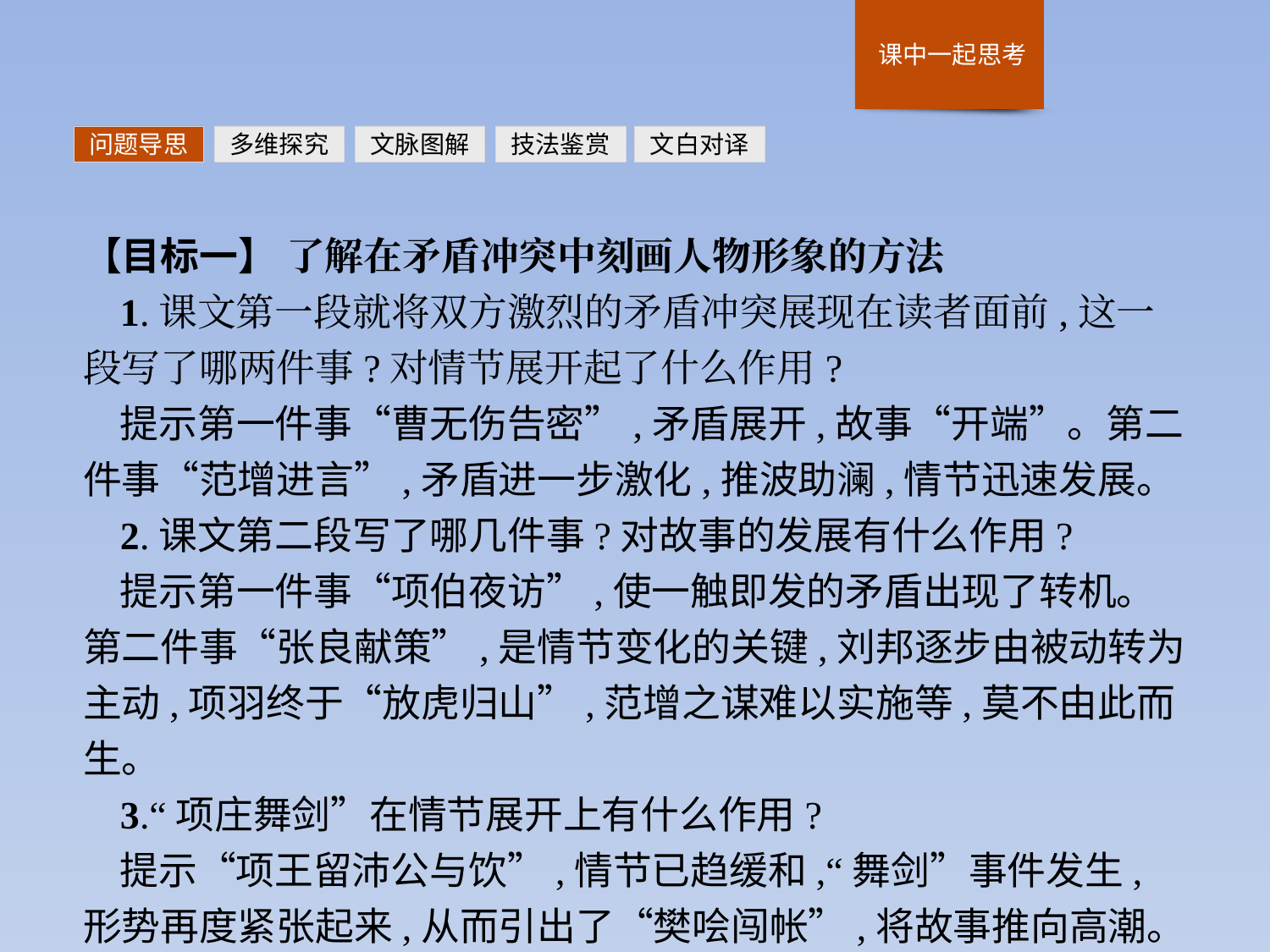

问题导思
多维探究
文脉图解
技法鉴赏
文白对译
【目标一】 了解在矛盾冲突中刻画人物形象的方法
1.课文第一段就将双方激烈的矛盾冲突展现在读者面前,这一段写了哪两件事?对情节展开起了什么作用?
提示第一件事“曹无伤告密”,矛盾展开,故事“开端”。第二件事“范增进言”,矛盾进一步激化,推波助澜,情节迅速发展。
2.课文第二段写了哪几件事?对故事的发展有什么作用?
提示第一件事“项伯夜访”,使一触即发的矛盾出现了转机。第二件事“张良献策”,是情节变化的关键,刘邦逐步由被动转为主动,项羽终于“放虎归山”,范增之谋难以实施等,莫不由此而生。
3.“项庄舞剑”在情节展开上有什么作用?
提示“项王留沛公与饮”,情节已趋缓和,“舞剑”事件发生,形势再度紧张起来,从而引出了“樊哙闯帐”,将故事推向高潮。